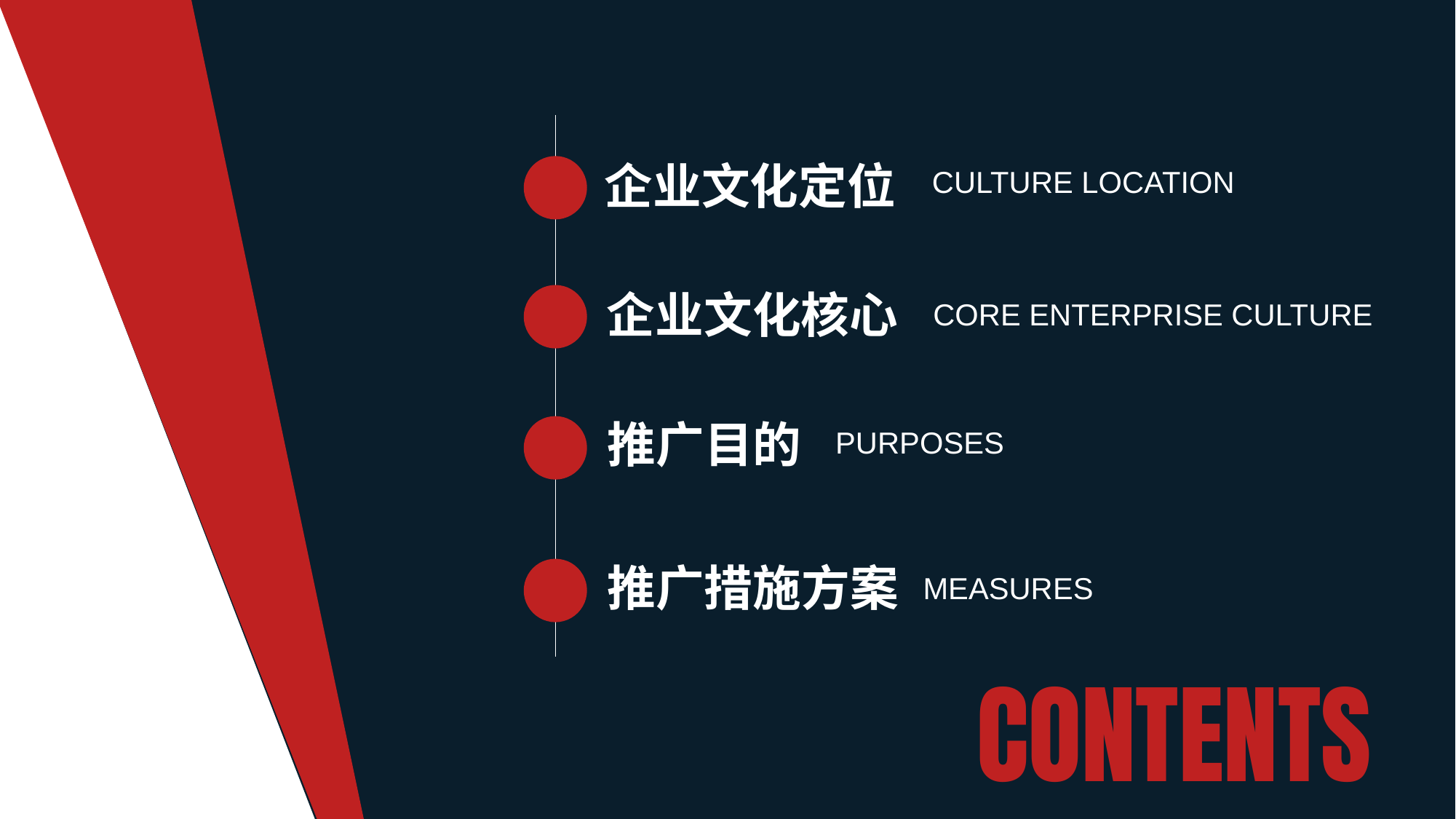

企业文化定位
CULTURE LOCATION
企业文化核心
CORE ENTERPRISE CULTURE
推广目的
PURPOSES
推广措施方案
MEASURES
CONTENTS